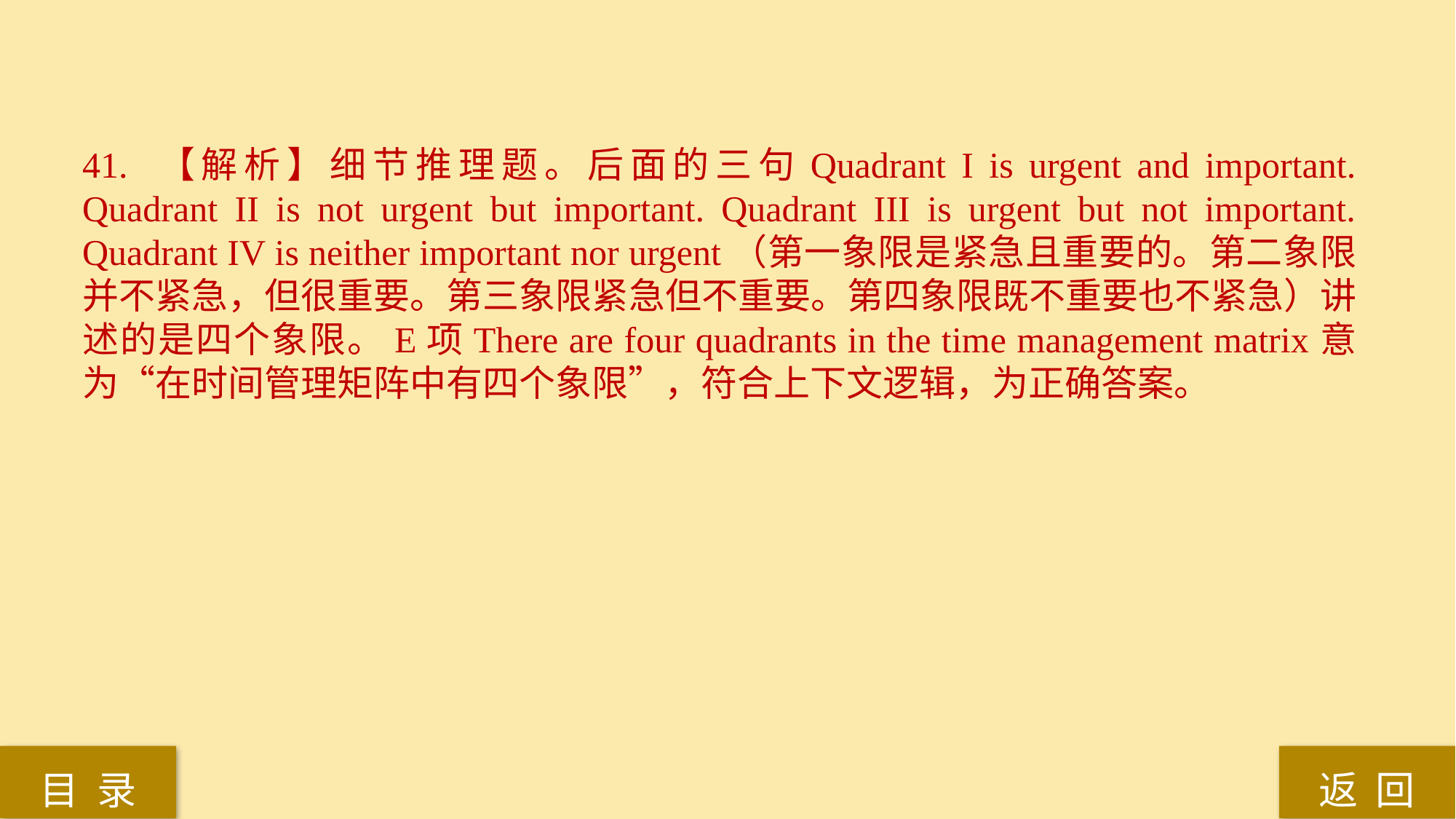

41. 【解析】细节推理题。后面的三句Quadrant I is urgent and important. Quadrant II is not urgent but important. Quadrant III is urgent but not important. Quadrant IV is neither important nor urgent（第一象限是紧急且重要的。第二象限并不紧急，但很重要。第三象限紧急但不重要。第四象限既不重要也不紧急）讲述的是四个象限。E项There are four quadrants in the time management matrix意为“在时间管理矩阵中有四个象限”，符合上下文逻辑，为正确答案。
返  回